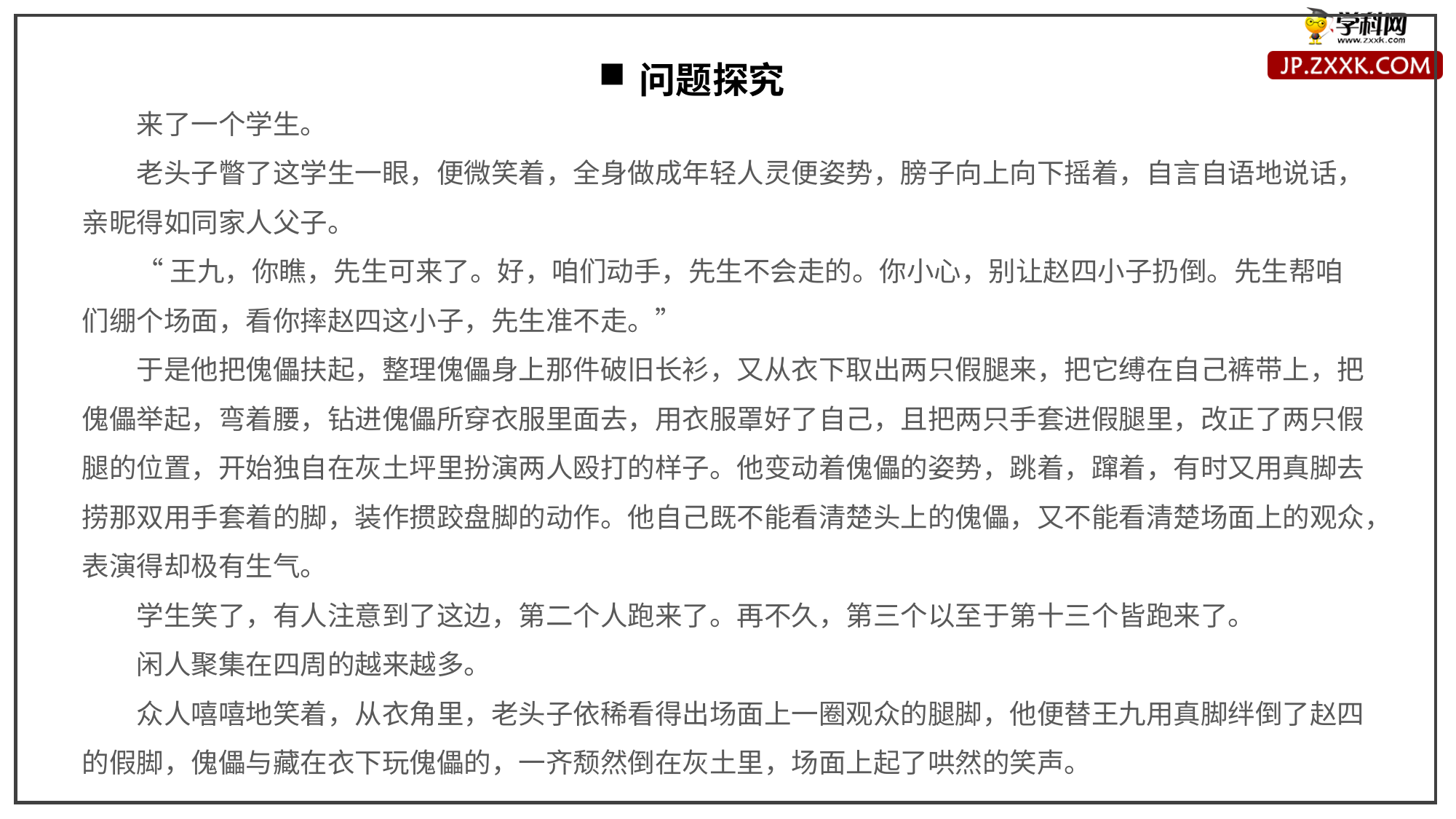

问题探究
来了一个学生。
老头子瞥了这学生一眼，便微笑着，全身做成年轻人灵便姿势，膀子向上向下摇着，自言自语地说话，亲昵得如同家人父子。
“王九，你瞧，先生可来了。好，咱们动手，先生不会走的。你小心，别让赵四小子扔倒。先生帮咱们绷个场面，看你摔赵四这小子，先生准不走。”
于是他把傀儡扶起，整理傀儡身上那件破旧长衫，又从衣下取出两只假腿来，把它缚在自己裤带上，把傀儡举起，弯着腰，钻进傀儡所穿衣服里面去，用衣服罩好了自己，且把两只手套进假腿里，改正了两只假腿的位置，开始独自在灰土坪里扮演两人殴打的样子。他变动着傀儡的姿势，跳着，蹿着，有时又用真脚去捞那双用手套着的脚，装作掼跤盘脚的动作。他自己既不能看清楚头上的傀儡，又不能看清楚场面上的观众，表演得却极有生气。
学生笑了，有人注意到了这边，第二个人跑来了。再不久，第三个以至于第十三个皆跑来了。
闲人聚集在四周的越来越多。
众人嘻嘻地笑着，从衣角里，老头子依稀看得出场面上一圈观众的腿脚，他便替王九用真脚绊倒了赵四的假脚，傀儡与藏在衣下玩傀儡的，一齐颓然倒在灰土里，场面上起了哄然的笑声。